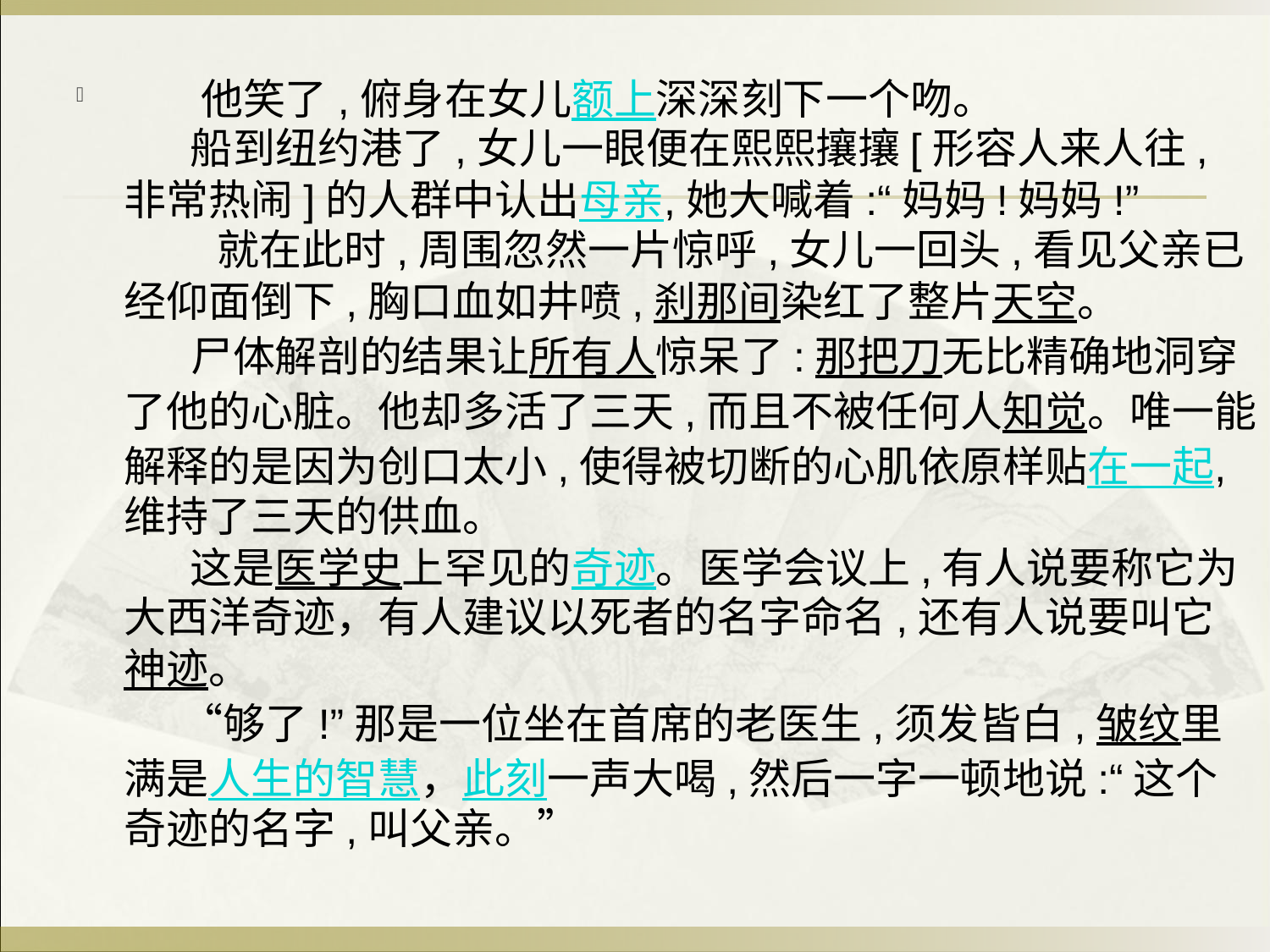

他笑了,俯身在女儿额上深深刻下一个吻。
       船到纽约港了,女儿一眼便在熙熙攘攘[形容人来人往,非常热闹]的人群中认出母亲,她大喊着:“妈妈!妈妈!”
       就在此时,周围忽然一片惊呼,女儿一回头,看见父亲已经仰面倒下,胸口血如井喷,刹那间染红了整片天空。
       尸体解剖的结果让所有人惊呆了:那把刀无比精确地洞穿了他的心脏。他却多活了三天,而且不被任何人知觉。唯一能解释的是因为创口太小,使得被切断的心肌依原样贴在一起,维持了三天的供血。
       这是医学史上罕见的奇迹。医学会议上,有人说要称它为大西洋奇迹，有人建议以死者的名字命名,还有人说要叫它神迹。
      “够了!”那是一位坐在首席的老医生,须发皆白,皱纹里满是人生的智慧，此刻一声大喝,然后一字一顿地说:“这个奇迹的名字,叫父亲。”